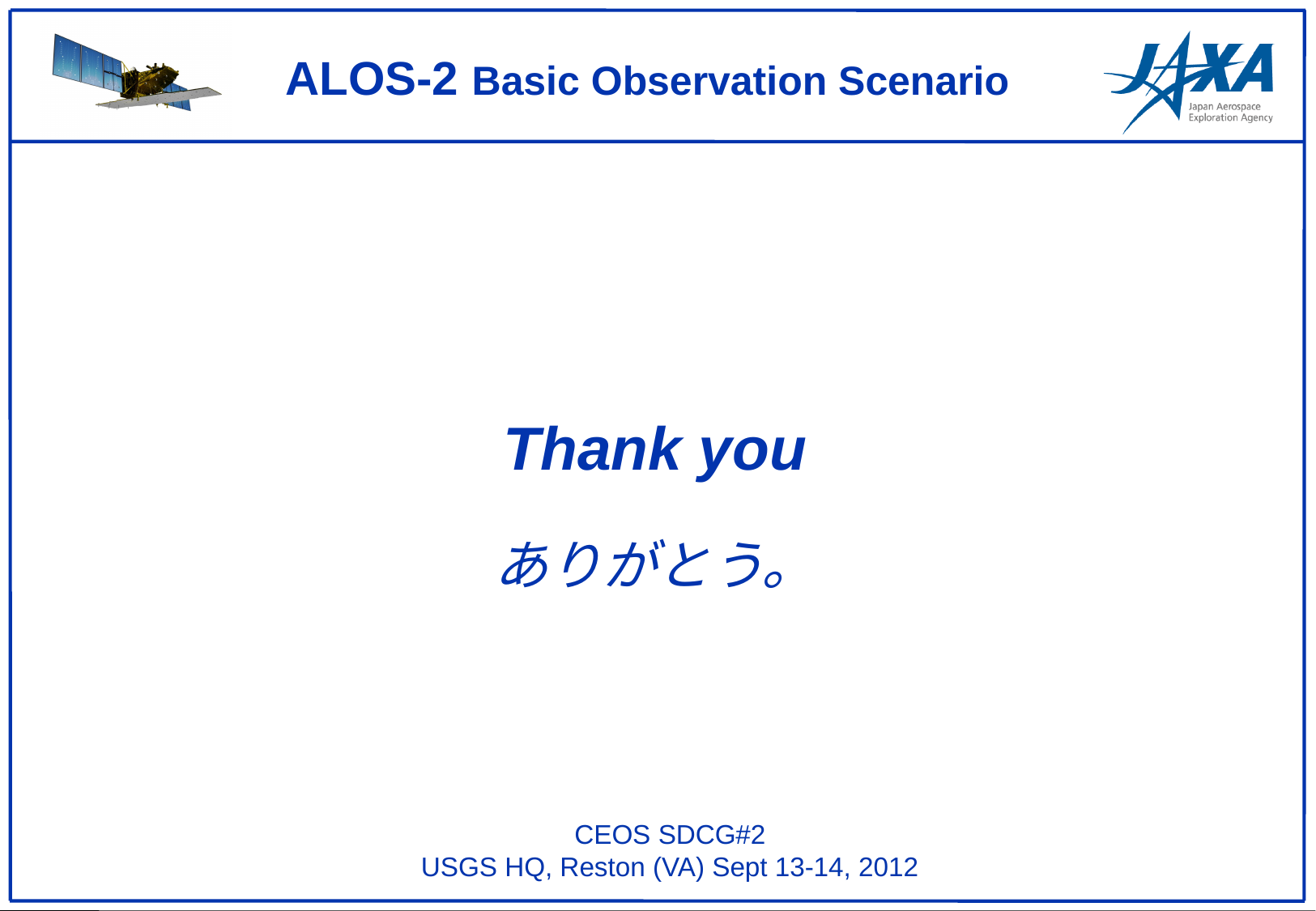

# Thank you ありがとう。
CEOS SDCG#2
USGS HQ, Reston (VA) Sept 13-14, 2012